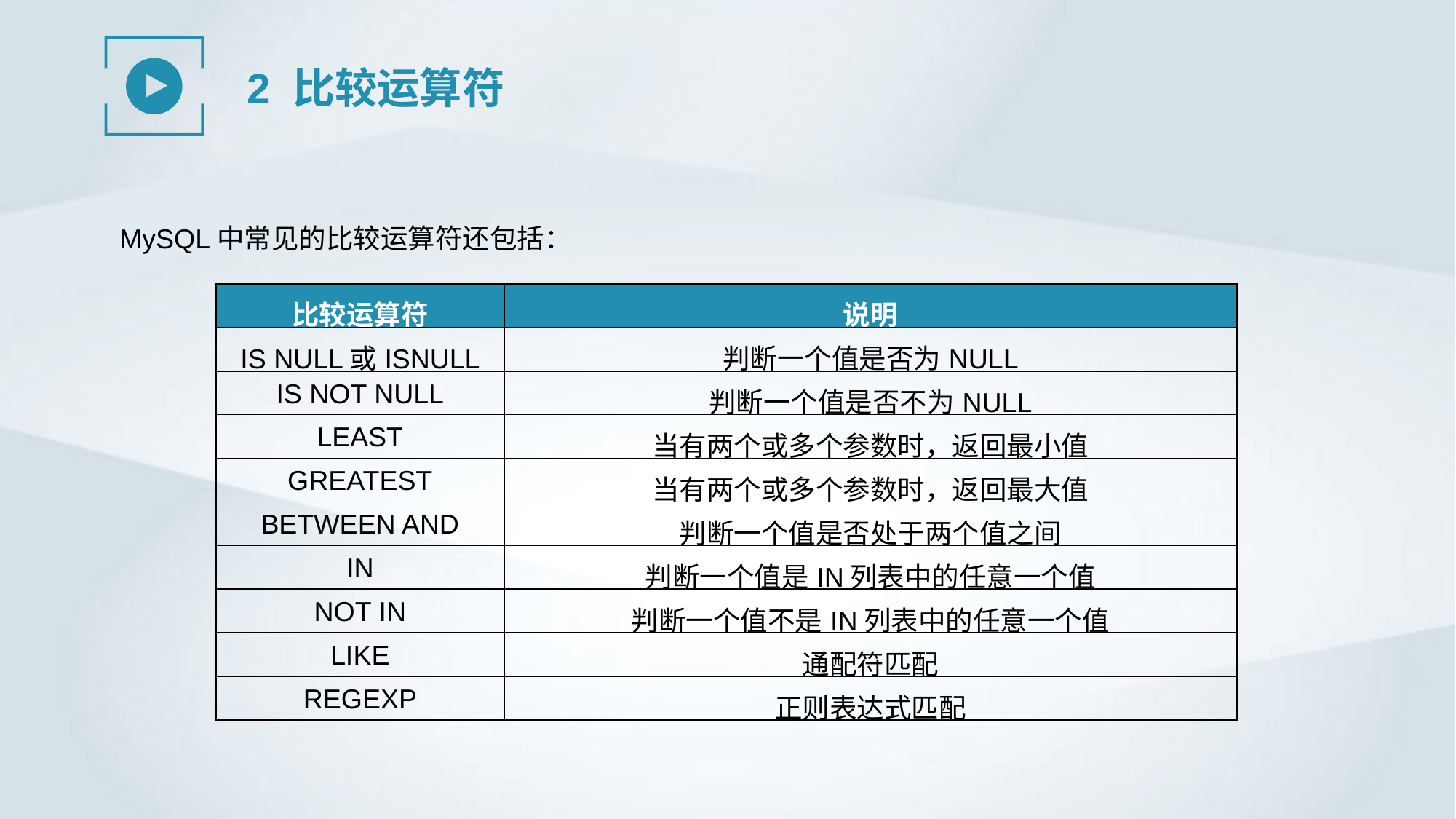

2 比较运算符
MySQL中常见的比较运算符还包括：
| 比较运算符 | 说明 |
| --- | --- |
| IS NULL或ISNULL | 判断一个值是否为NULL |
| IS NOT NULL | 判断一个值是否不为NULL |
| LEAST | 当有两个或多个参数时，返回最小值 |
| GREATEST | 当有两个或多个参数时，返回最大值 |
| BETWEEN AND | 判断一个值是否处于两个值之间 |
| IN | 判断一个值是IN列表中的任意一个值 |
| NOT IN | 判断一个值不是IN列表中的任意一个值 |
| LIKE | 通配符匹配 |
| REGEXP | 正则表达式匹配 |